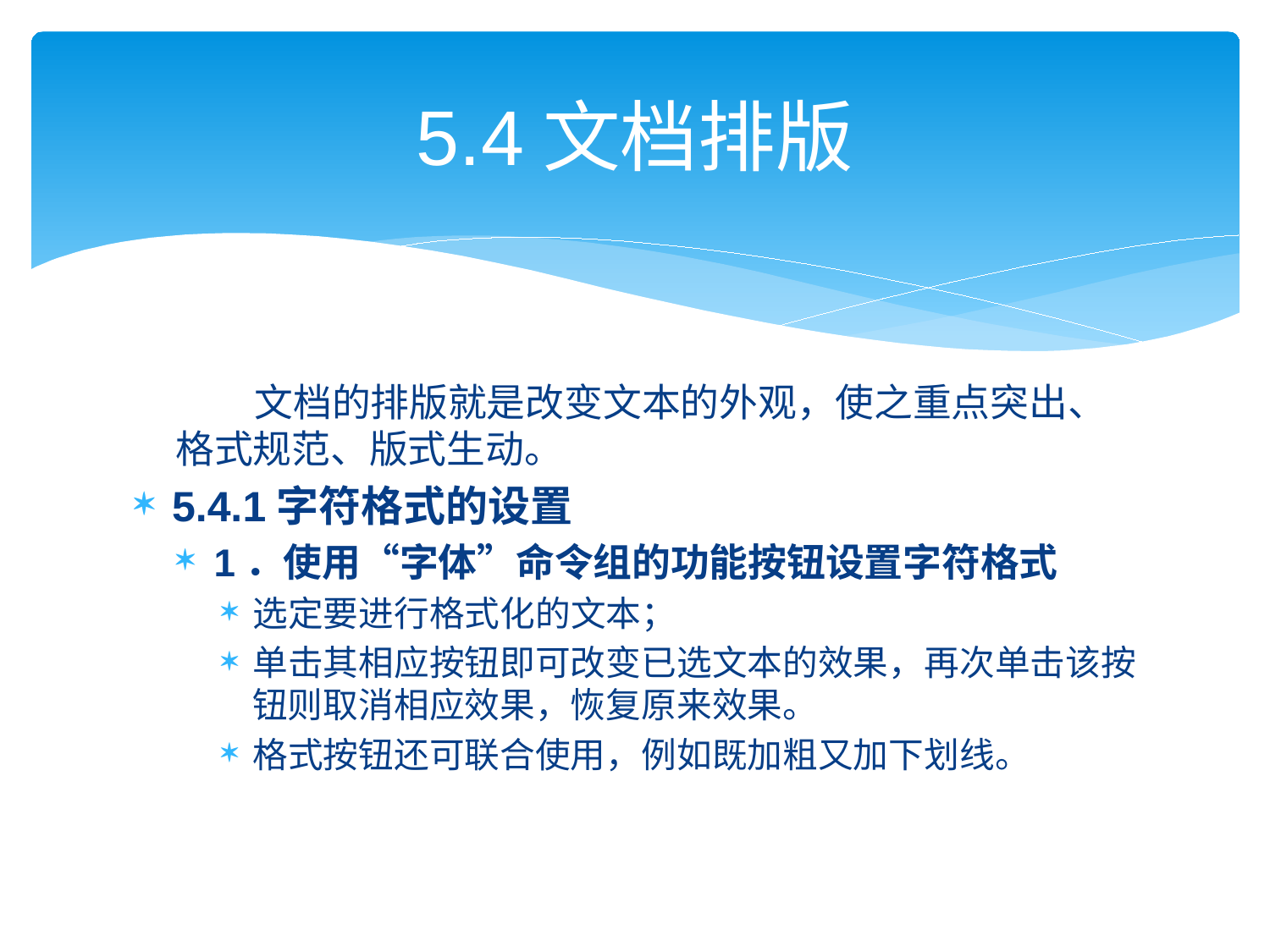

# 5.4文档排版
        文档的排版就是改变文本的外观，使之重点突出、格式规范、版式生动。
5.4.1字符格式的设置
1．使用“字体”命令组的功能按钮设置字符格式
选定要进行格式化的文本；
单击其相应按钮即可改变已选文本的效果，再次单击该按钮则取消相应效果，恢复原来效果。
格式按钮还可联合使用，例如既加粗又加下划线。